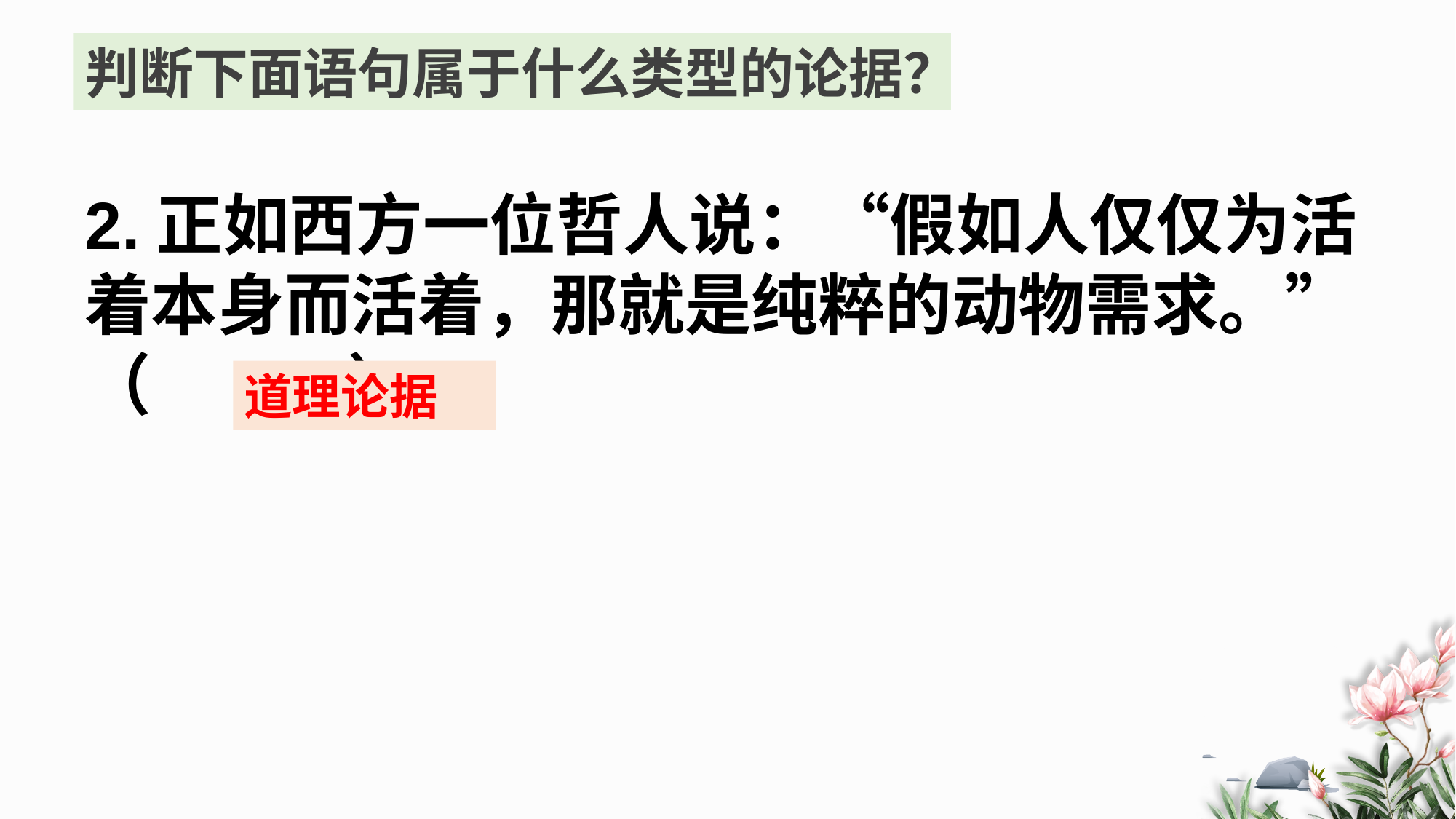

判断下面语句属于什么类型的论据？
2.正如西方一位哲人说：“假如人仅仅为活着本身而活着，那就是纯粹的动物需求。”（             ）
道理论据